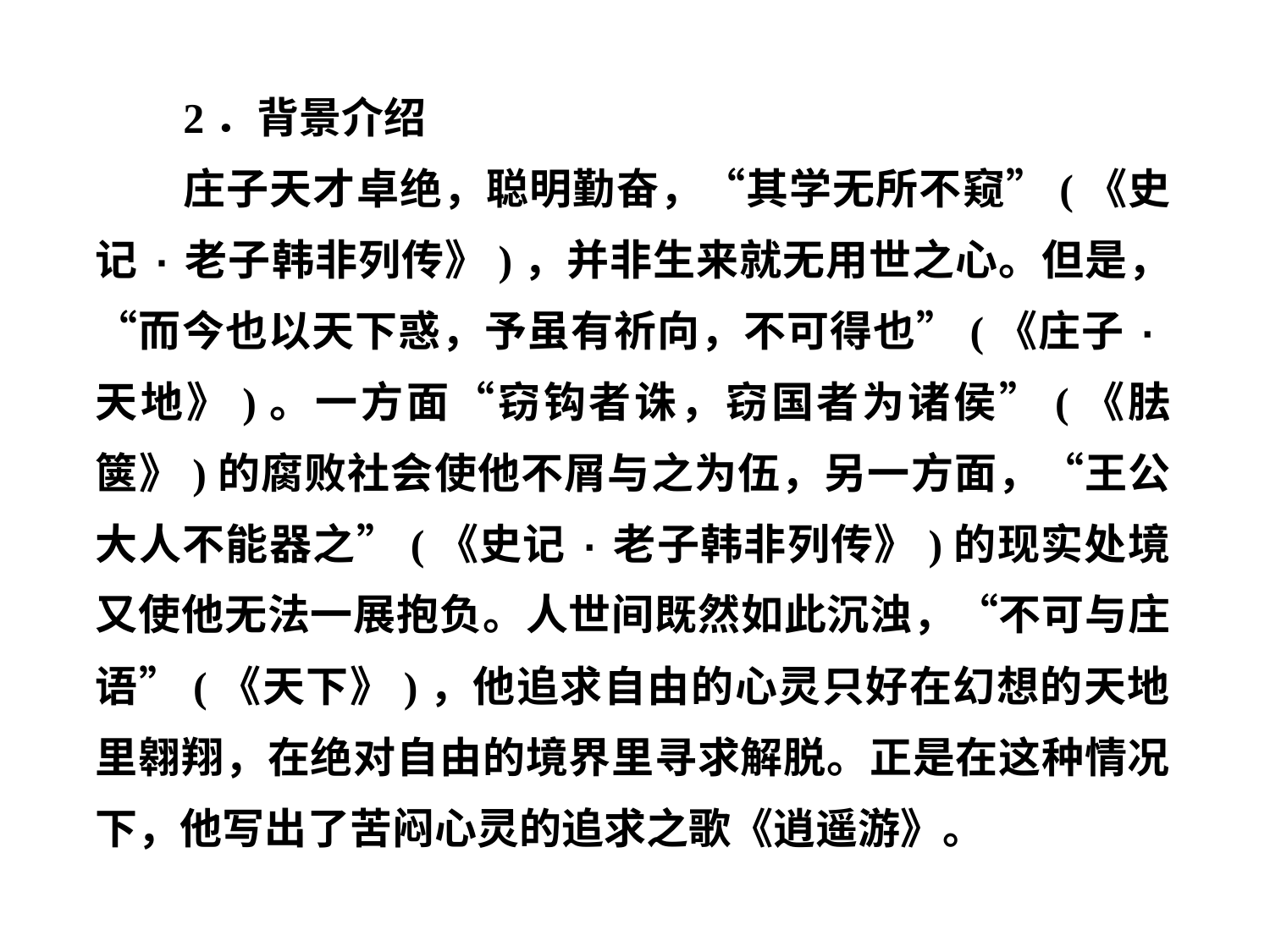

2．背景介绍
庄子天才卓绝，聪明勤奋，“其学无所不窥”(《史记·老子韩非列传》)，并非生来就无用世之心。但是，“而今也以天下惑，予虽有祈向，不可得也”(《庄子·天地》)。一方面“窃钩者诛，窃国者为诸侯”(《胠箧》)的腐败社会使他不屑与之为伍，另一方面，“王公大人不能器之”(《史记·老子韩非列传》)的现实处境又使他无法一展抱负。人世间既然如此沉浊，“不可与庄语”(《天下》)，他追求自由的心灵只好在幻想的天地里翱翔，在绝对自由的境界里寻求解脱。正是在这种情况下，他写出了苦闷心灵的追求之歌《逍遥游》。